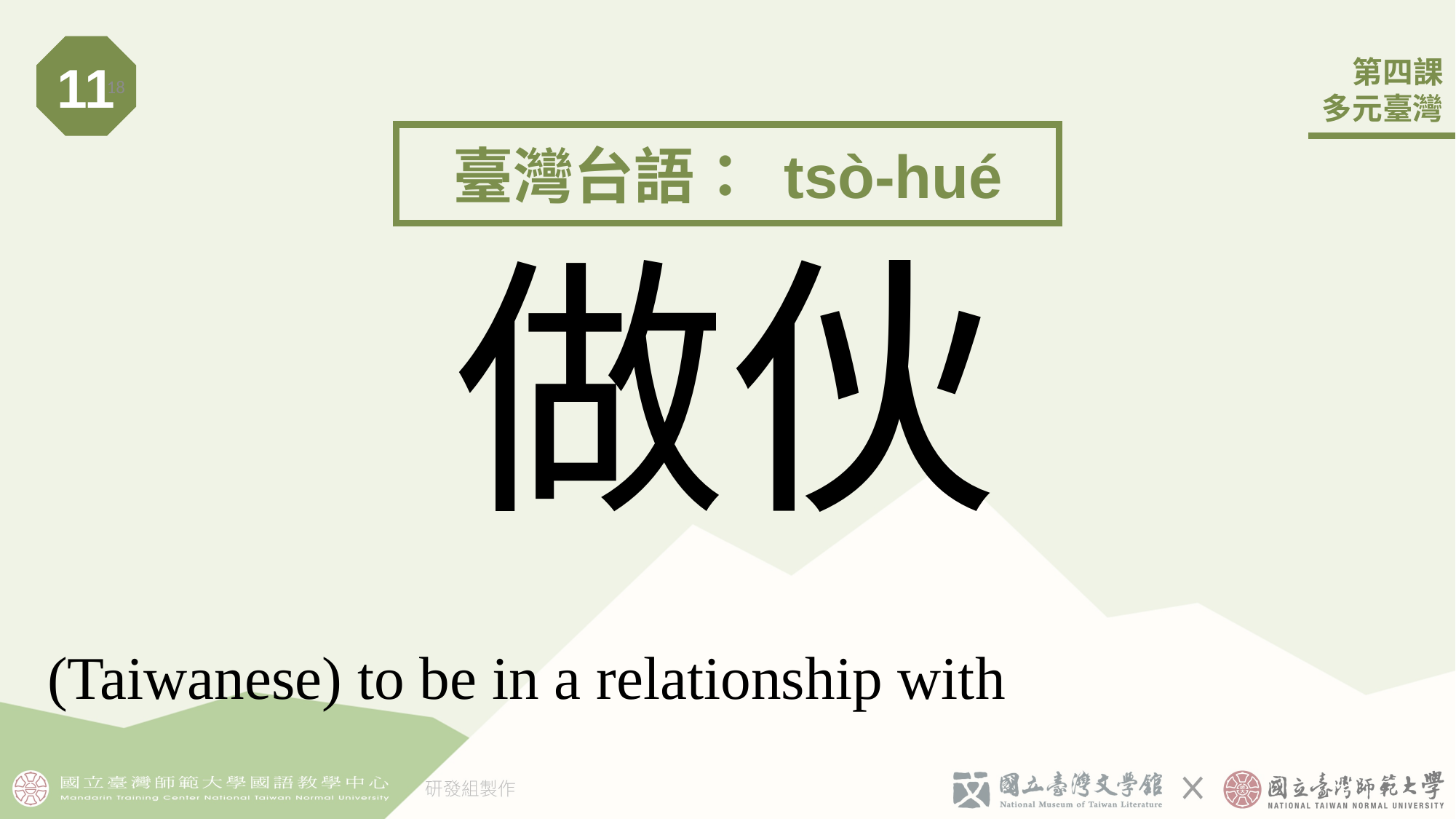

11
18
臺灣台語： tsò-hué
# 做伙
(Taiwanese) to be in a relationship with